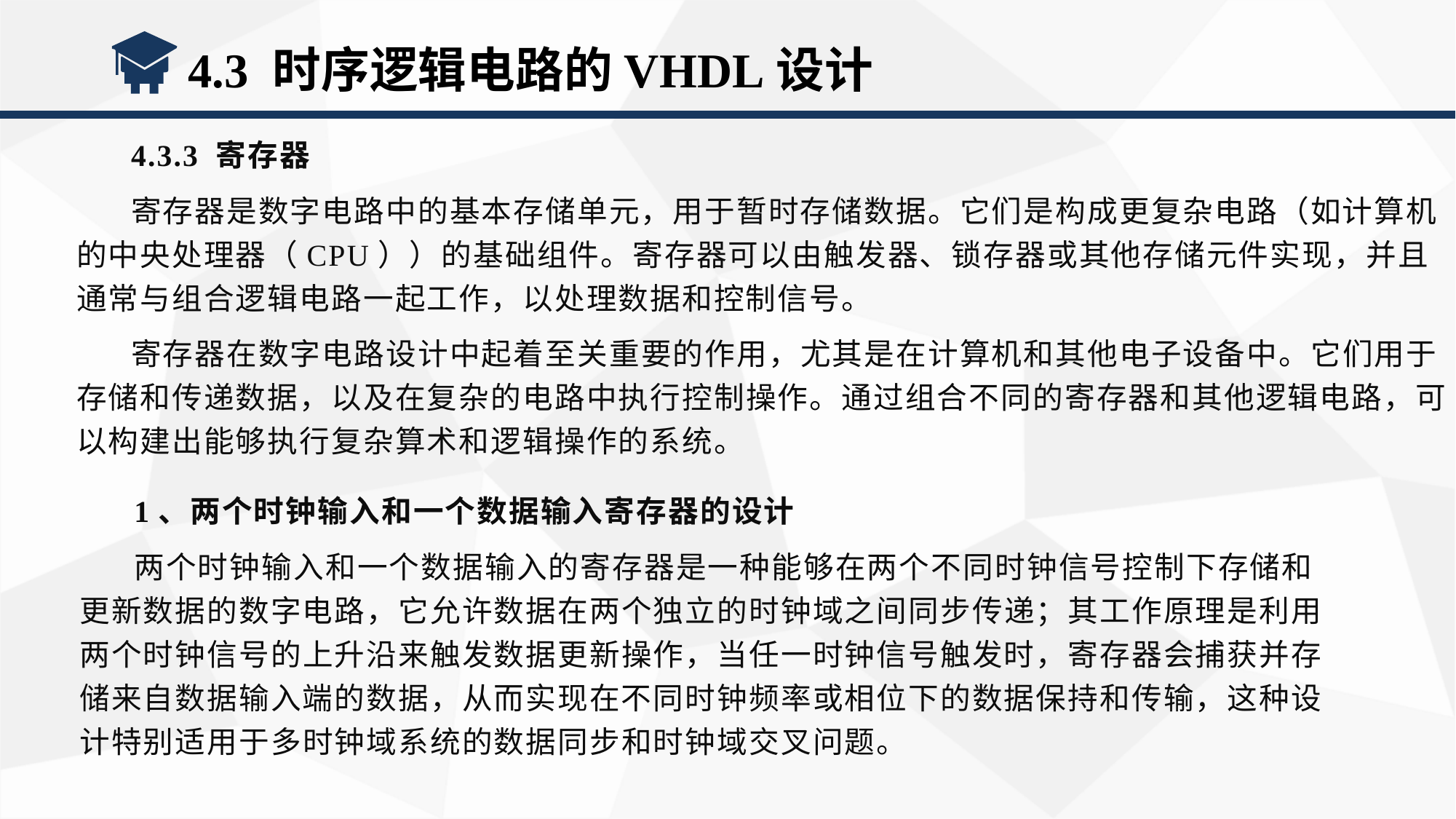

4.3 时序逻辑电路的VHDL设计

4.3.3 寄存器
寄存器是数字电路中的基本存储单元，用于暂时存储数据。它们是构成更复杂电路（如计算机的中央处理器（CPU））的基础组件。寄存器可以由触发器、锁存器或其他存储元件实现，并且通常与组合逻辑电路一起工作，以处理数据和控制信号。
寄存器在数字电路设计中起着至关重要的作用，尤其是在计算机和其他电子设备中。它们用于存储和传递数据，以及在复杂的电路中执行控制操作。通过组合不同的寄存器和其他逻辑电路，可以构建出能够执行复杂算术和逻辑操作的系统。
1、两个时钟输入和一个数据输入寄存器的设计
两个时钟输入和一个数据输入的寄存器是一种能够在两个不同时钟信号控制下存储和更新数据的数字电路，它允许数据在两个独立的时钟域之间同步传递；其工作原理是利用两个时钟信号的上升沿来触发数据更新操作，当任一时钟信号触发时，寄存器会捕获并存储来自数据输入端的数据，从而实现在不同时钟频率或相位下的数据保持和传输，这种设计特别适用于多时钟域系统的数据同步和时钟域交叉问题。